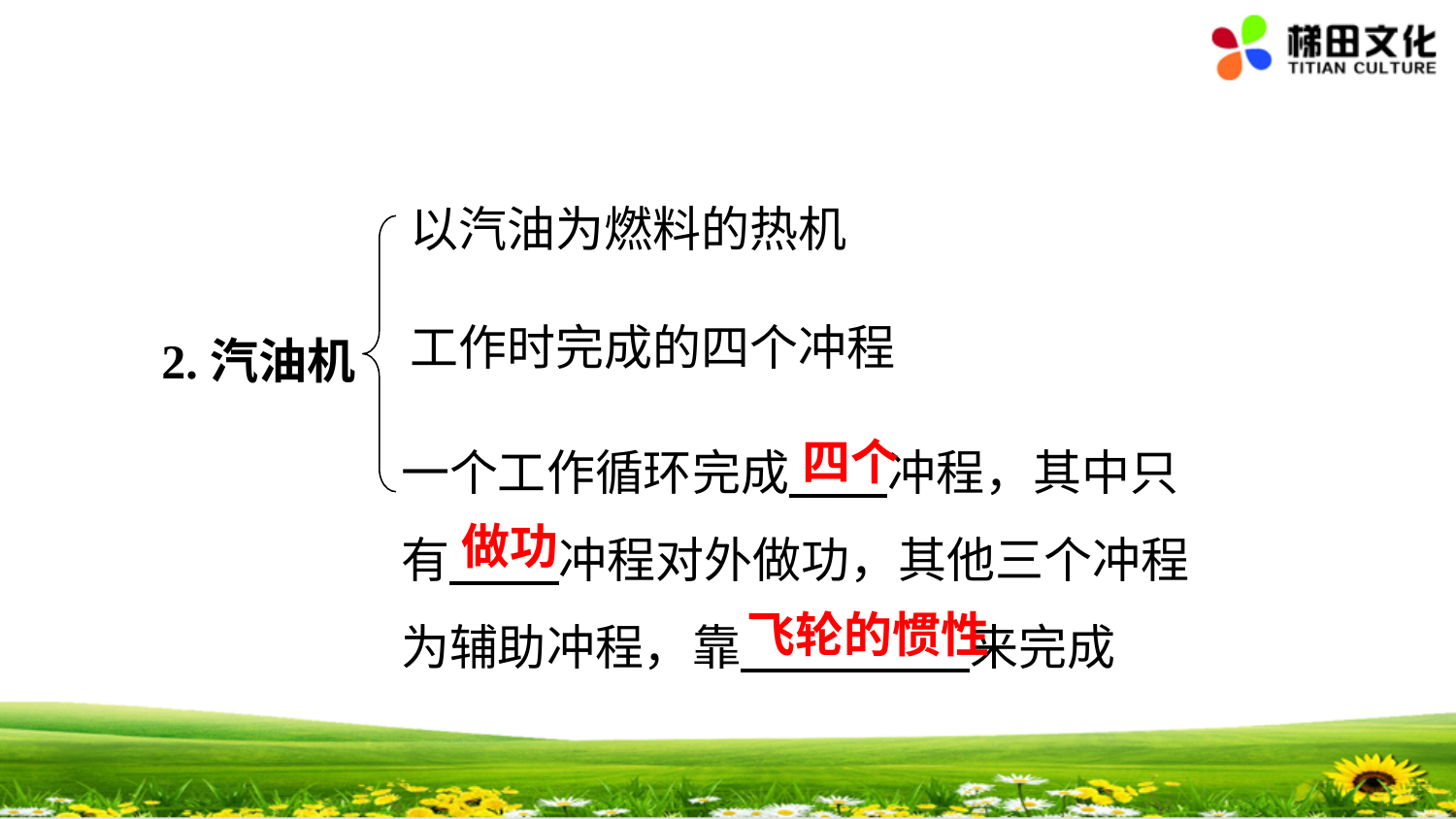

以汽油为燃料的热机

工作时完成的四个冲程
2.汽油机
一个工作循环完成         冲程，其中只有          冲程对外做功，其他三个冲程为辅助冲程，靠                     来完成
 四个
 做功
飞轮的惯性